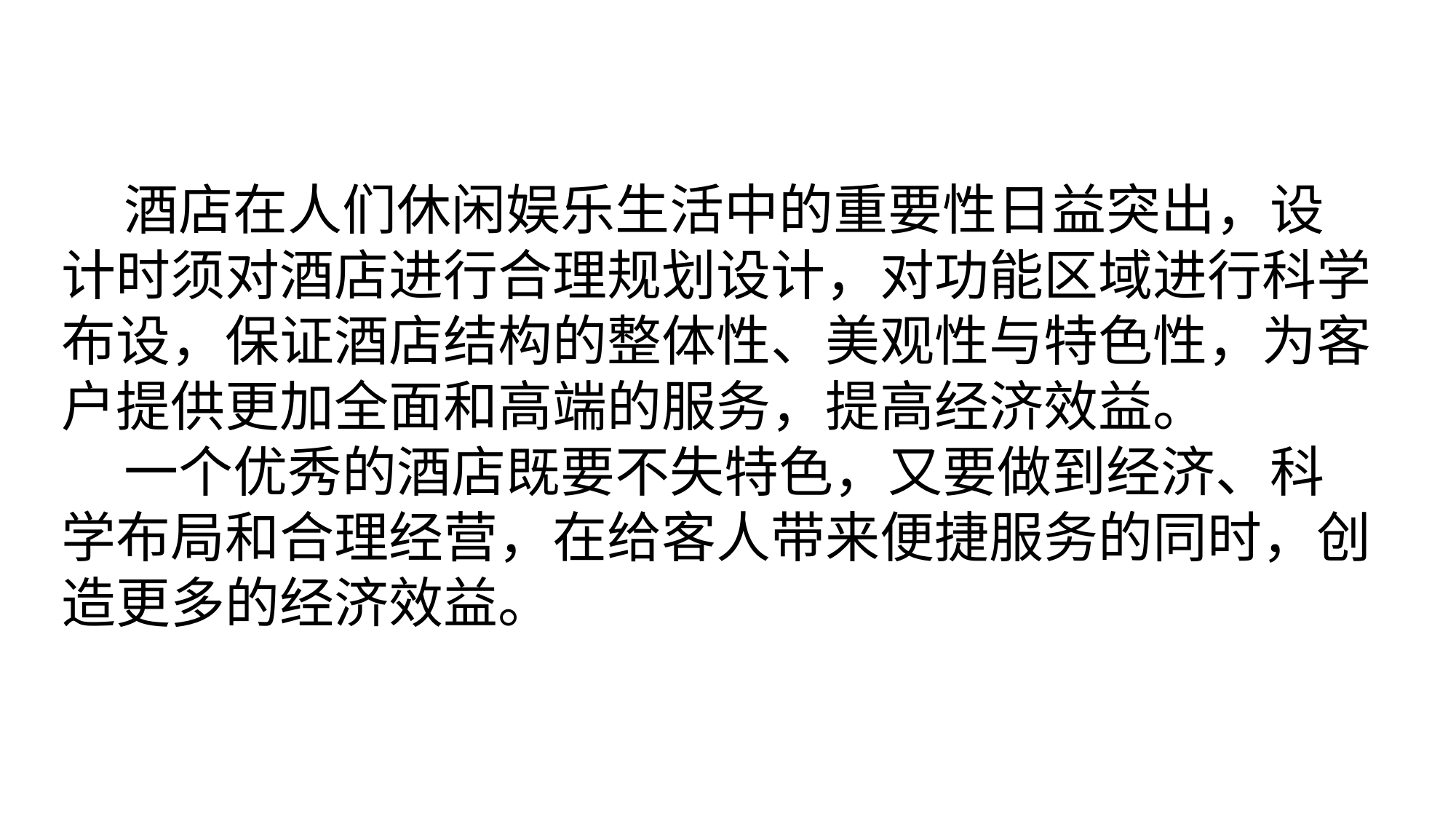

酒店在人们休闲娱乐生活中的重要性日益突出，设计时须对酒店进行合理规划设计，对功能区域进行科学布设，保证酒店结构的整体性、美观性与特色性，为客户提供更加全面和高端的服务，提高经济效益。
    一个优秀的酒店既要不失特色，又要做到经济、科学布局和合理经营，在给客人带来便捷服务的同时，创造更多的经济效益。